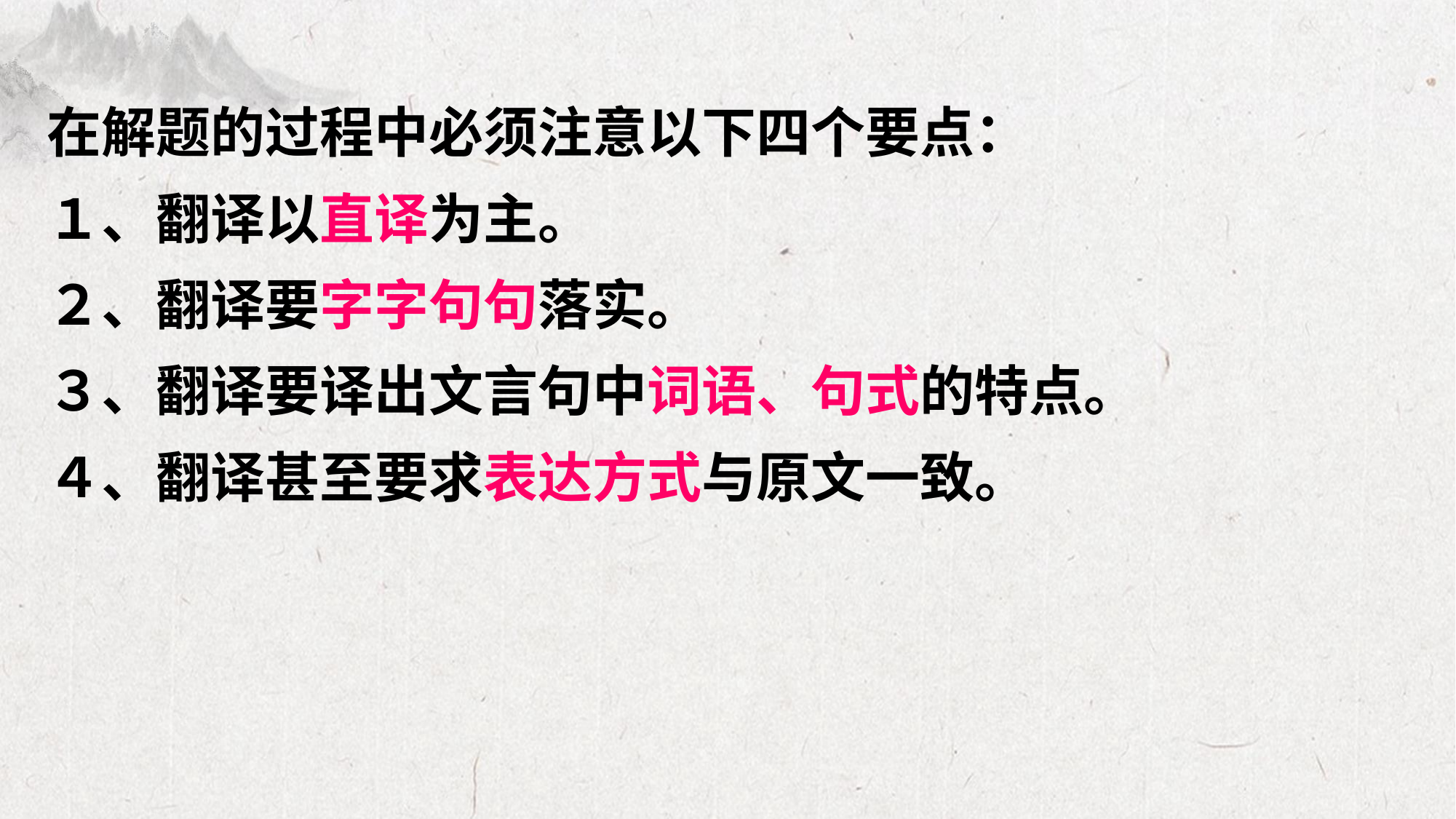

在解题的过程中必须注意以下四个要点：
１、翻译以直译为主。
２、翻译要字字句句落实。
３、翻译要译出文言句中词语、句式的特点。
４、翻译甚至要求表达方式与原文一致。